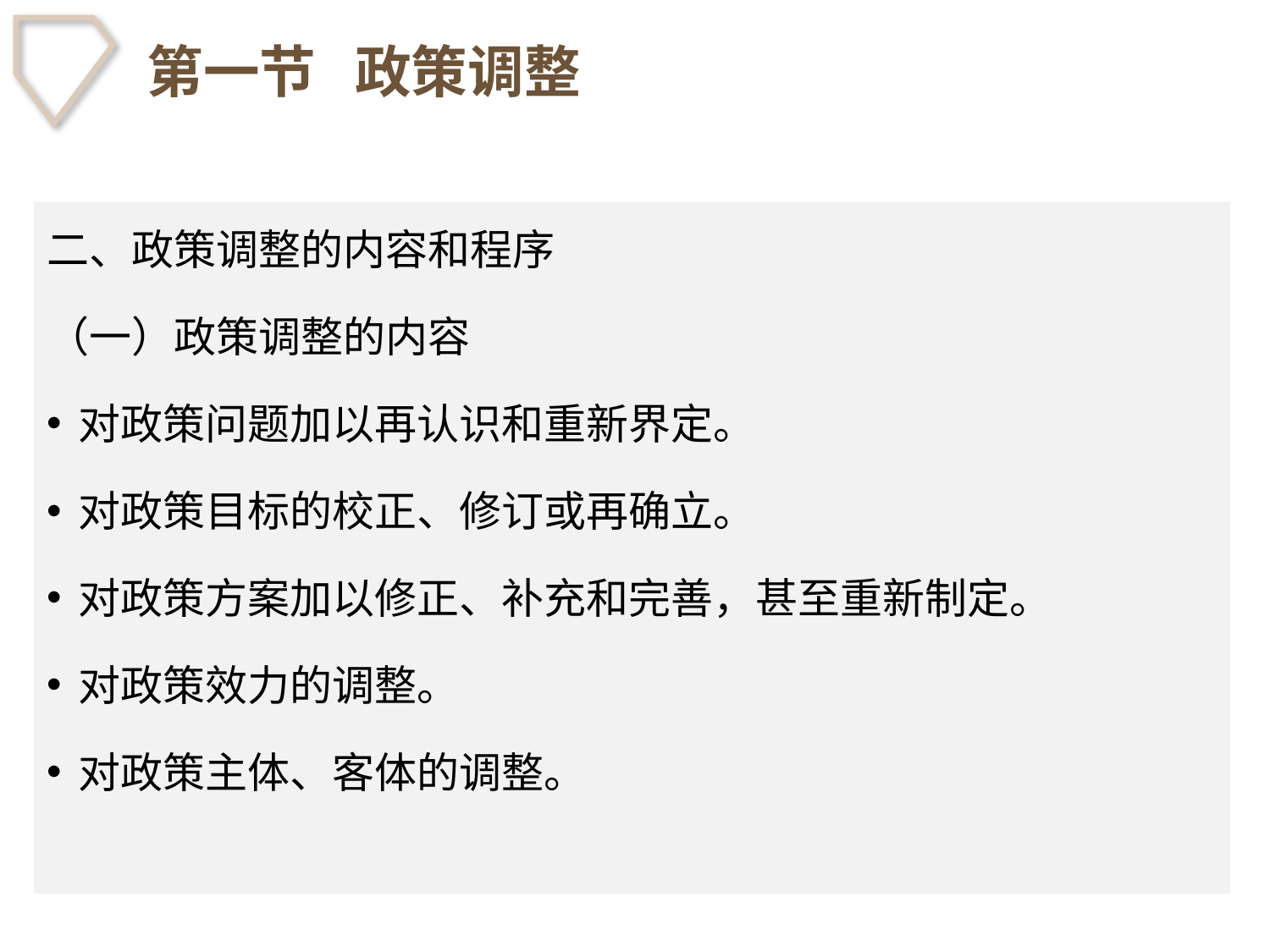

# 第一节   政策调整
二、政策调整的内容和程序
（一）政策调整的内容
对政策问题加以再认识和重新界定。
对政策目标的校正、修订或再确立。
对政策方案加以修正、补充和完善，甚至重新制定。
对政策效力的调整。
对政策主体、客体的调整。